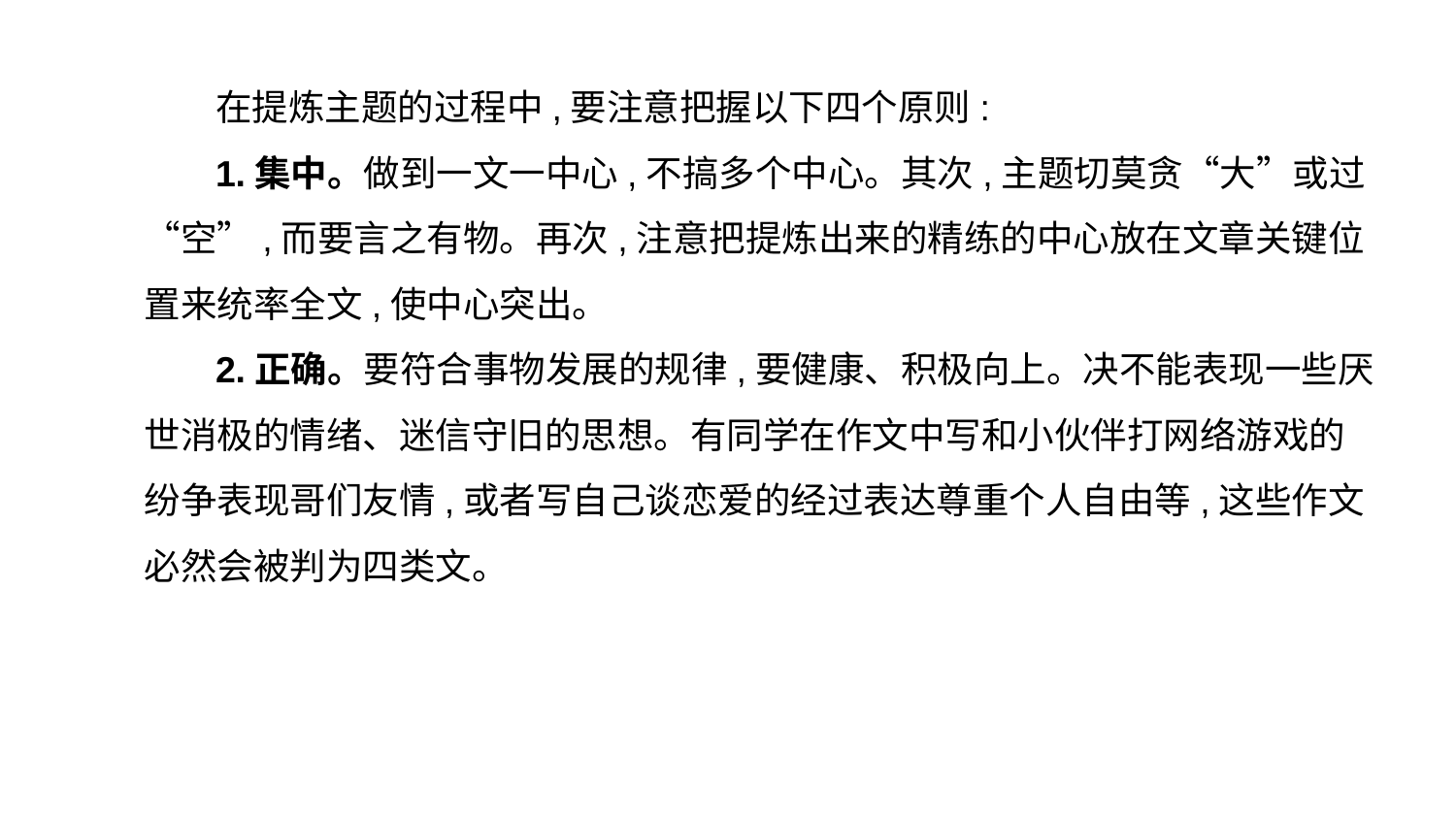

在提炼主题的过程中,要注意把握以下四个原则:
1.集中。做到一文一中心,不搞多个中心。其次,主题切莫贪“大”或过“空”,而要言之有物。再次,注意把提炼出来的精练的中心放在文章关键位置来统率全文,使中心突出。
2.正确。要符合事物发展的规律,要健康、积极向上。决不能表现一些厌世消极的情绪、迷信守旧的思想。有同学在作文中写和小伙伴打网络游戏的纷争表现哥们友情,或者写自己谈恋爱的经过表达尊重个人自由等,这些作文必然会被判为四类文。